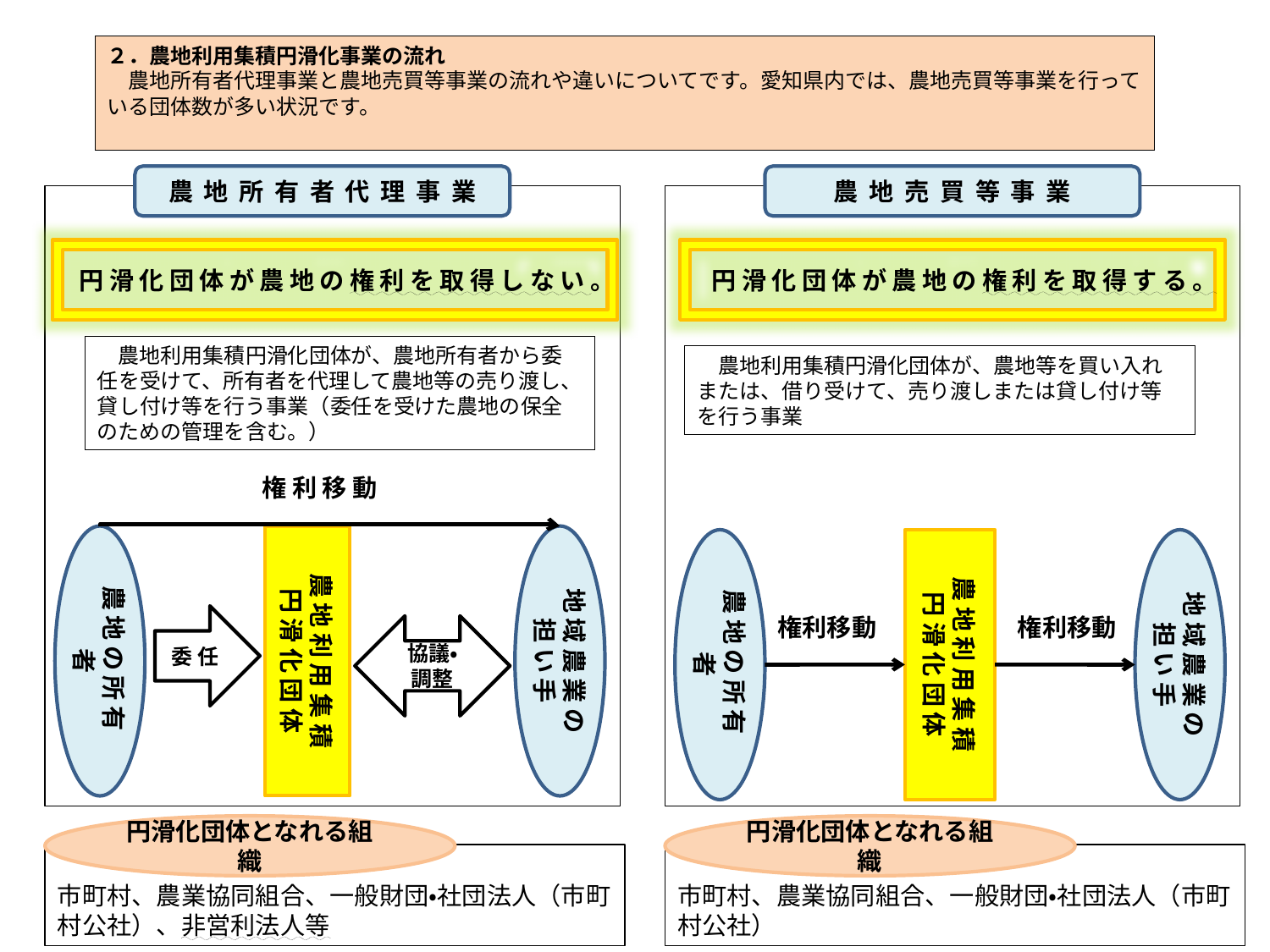

２．農地利用集積円滑化事業の流れ
　農地所有者代理事業と農地売買等事業の流れや違いについてです。愛知県内では、農地売買等事業を行っている団体数が多い状況です。

農地所有者代理事業
農地売買等事業

円滑化団体が農地の権利を取得しない。
円滑化団体が農地の権利を取得する。
　農地利用集積円滑化団体が、農地所有者から委任を受けて、所有者を代理して農地等の売り渡し、貸し付け等を行う事業（委任を受けた農地の保全のための管理を含む。）
　農地利用集積円滑化団体が、農地等を買い入れまたは、借り受けて、売り渡しまたは貸し付け等を行う事業
権利移動
農地の所有者
農地利用集積
円滑化団体
地域農業の
担い手
農地の所有者
農地利用集積
円滑化団体
地域農業の
担い手
委任
権利移動
権利移動
協議・
調整
円滑化団体となれる組織
円滑化団体となれる組織

市町村、農業協同組合、一般財団・社団法人（市町村公社）、非営利法人等

市町村、農業協同組合、一般財団・社団法人（市町村公社）